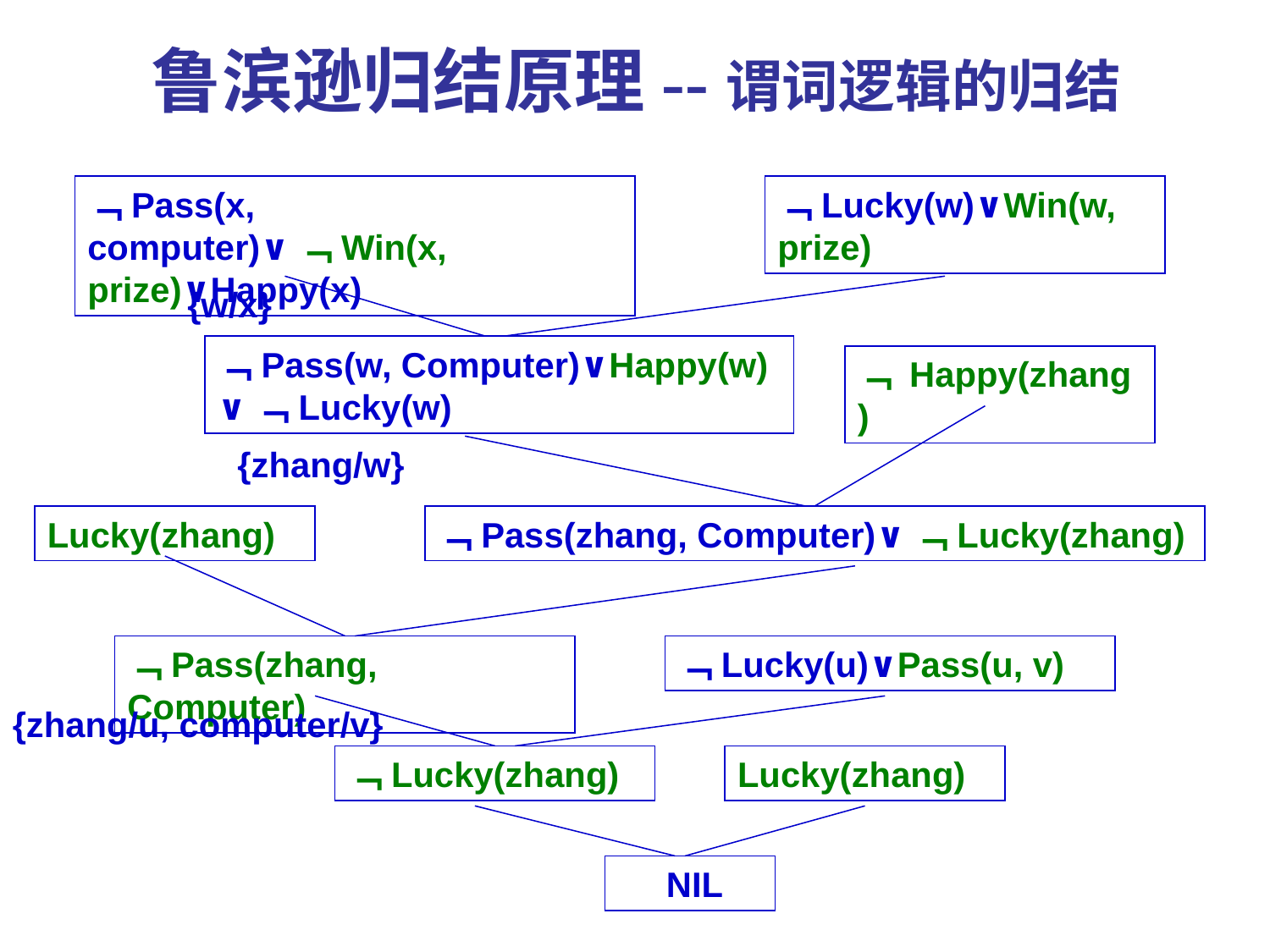

鲁滨逊归结原理--谓词逻辑的归结

﹁Pass(x, computer)∨﹁Win(x, prize)∨Happy(x)
﹁Lucky(w)∨Win(w, prize)
{w/x}

﹁Pass(w, Computer)∨Happy(w) ∨﹁Lucky(w)
﹁ Happy(zhang)

{zhang/w}

Lucky(zhang)
﹁Pass(zhang, Computer)∨﹁Lucky(zhang)

﹁Pass(zhang, Computer)
﹁Lucky(u)∨Pass(u, v)
{zhang/u, computer/v}

﹁Lucky(zhang)
Lucky(zhang)

     NIL